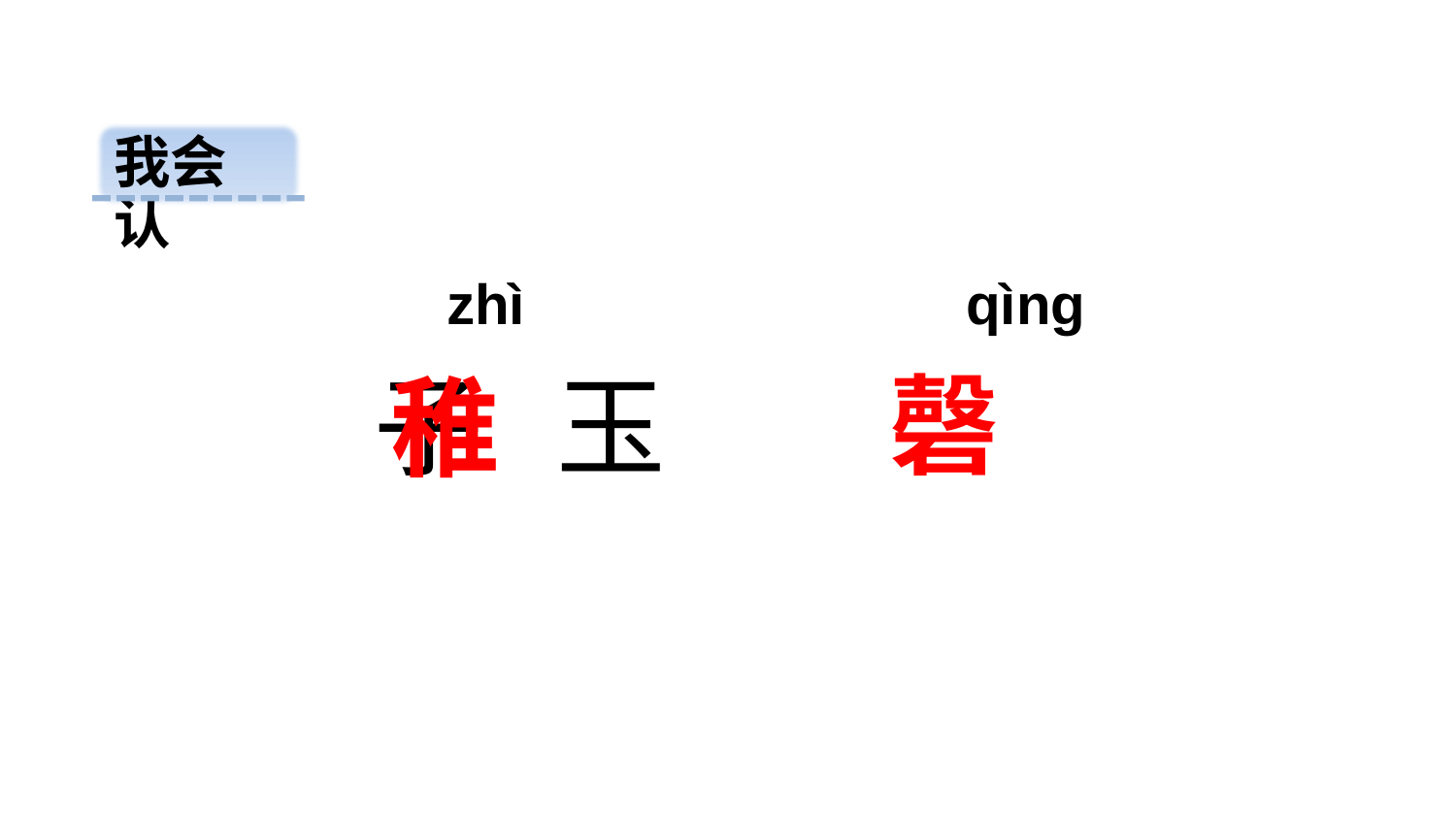

我会认

                    zhì                            qìng
磬
     子   玉
稚